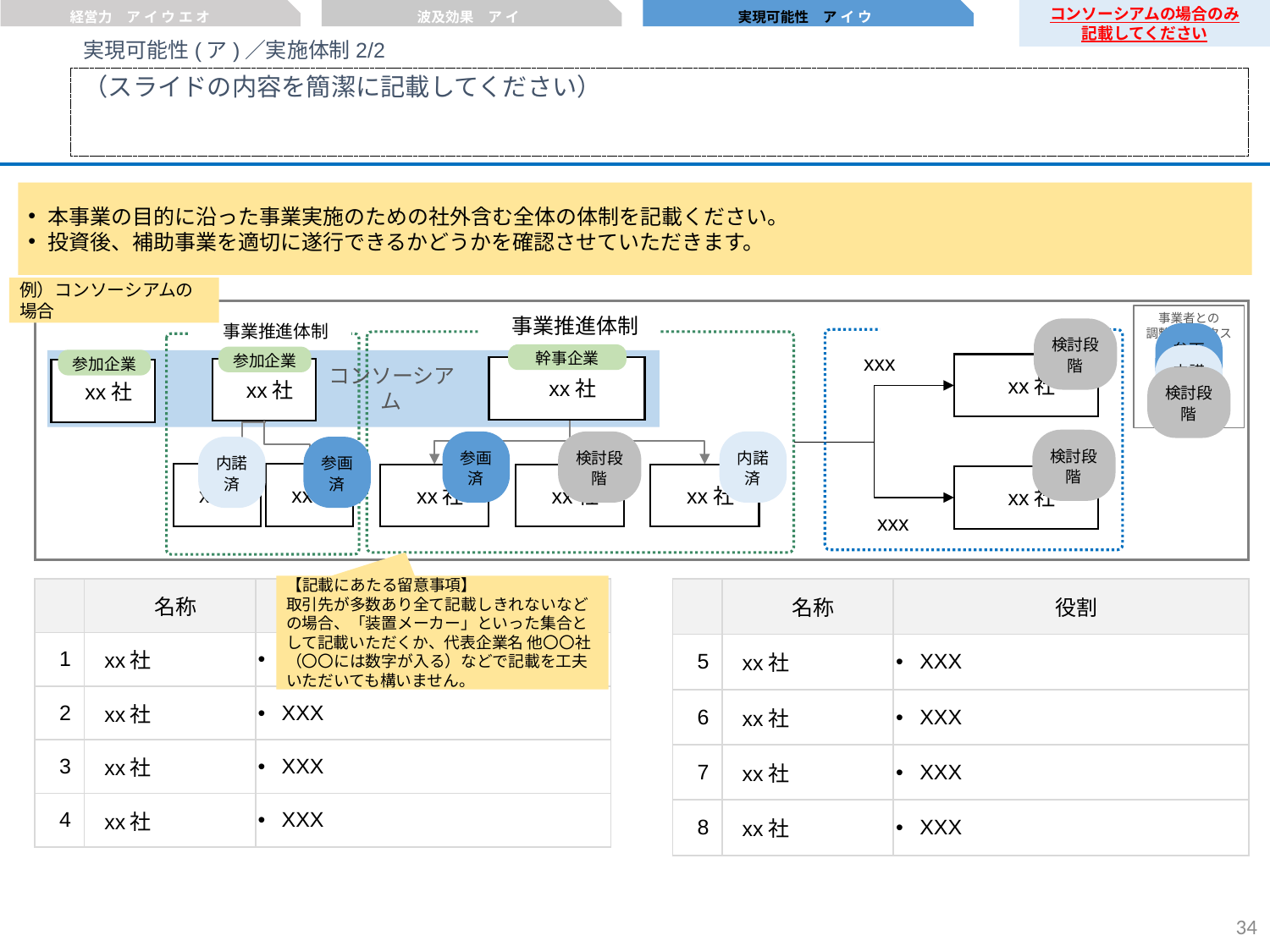

経営力　ア イ ウ エ オ
波及効果　ア イ
実現可能性　ア イ ウ
コンソーシアムの場合のみ
記載してください
実現可能性(ア)／実施体制2/2
（スライドの内容を簡潔に記載してください）
本事業の目的に沿った事業実施のための社外含む全体の体制を記載ください。
投資後、補助事業を適切に遂行できるかどうかを確認させていただきます。
例）コンソーシアムの場合

事業推進体制
外注先・アドバイザー

xxx
xx社
xx社
xx社
xx社
xx社
xxx
事業者との
調整ステータス
参画済
内諾済
検討段階
事業推進体制

幹事企業
xx社
検討段階
参加企業
参加企業

xx社
xx社
コンソーシアム
検討段階
参画済
検討段階
内諾済
xx社
xx社
内諾済
参画済
【記載にあたる留意事項】
取引先が多数あり全て記載しきれないなどの場合、「装置メーカー」といった集合として記載いただくか、代表企業名 他〇〇社（〇〇には数字が入る）などで記載を工夫いただいても構いません。
|  | 名称 | 役割 |
| --- | --- | --- |
| 1 | xx社 | XXX |
| 2 | xx社 | XXX |
| 3 | xx社 | XXX |
| 4 | xx社 | XXX |
|  | 名称 | 役割 |
| --- | --- | --- |
| 5 | xx社 | XXX |
| 6 | xx社 | XXX |
| 7 | xx社 | XXX |
| 8 | xx社 | XXX |
34